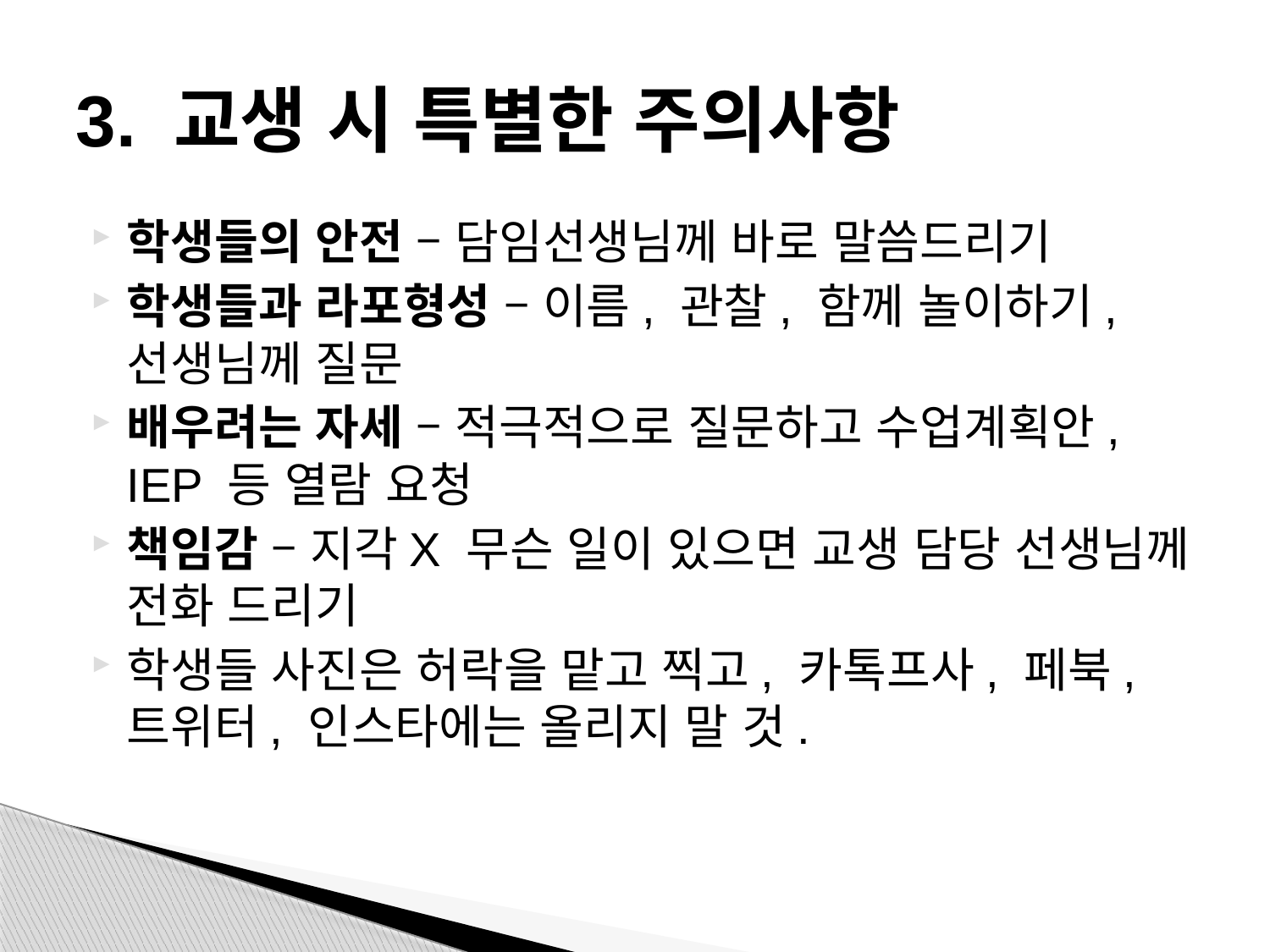

# 3. 교생 시 특별한 주의사항
학생들의 안전 – 담임선생님께 바로 말씀드리기
학생들과 라포형성 – 이름, 관찰, 함께 놀이하기, 선생님께 질문
배우려는 자세 – 적극적으로 질문하고 수업계획안, IEP 등 열람 요청
책임감 – 지각X 무슨 일이 있으면 교생 담당 선생님께 전화 드리기
학생들 사진은 허락을 맡고 찍고, 카톡프사, 페북, 트위터, 인스타에는 올리지 말 것.